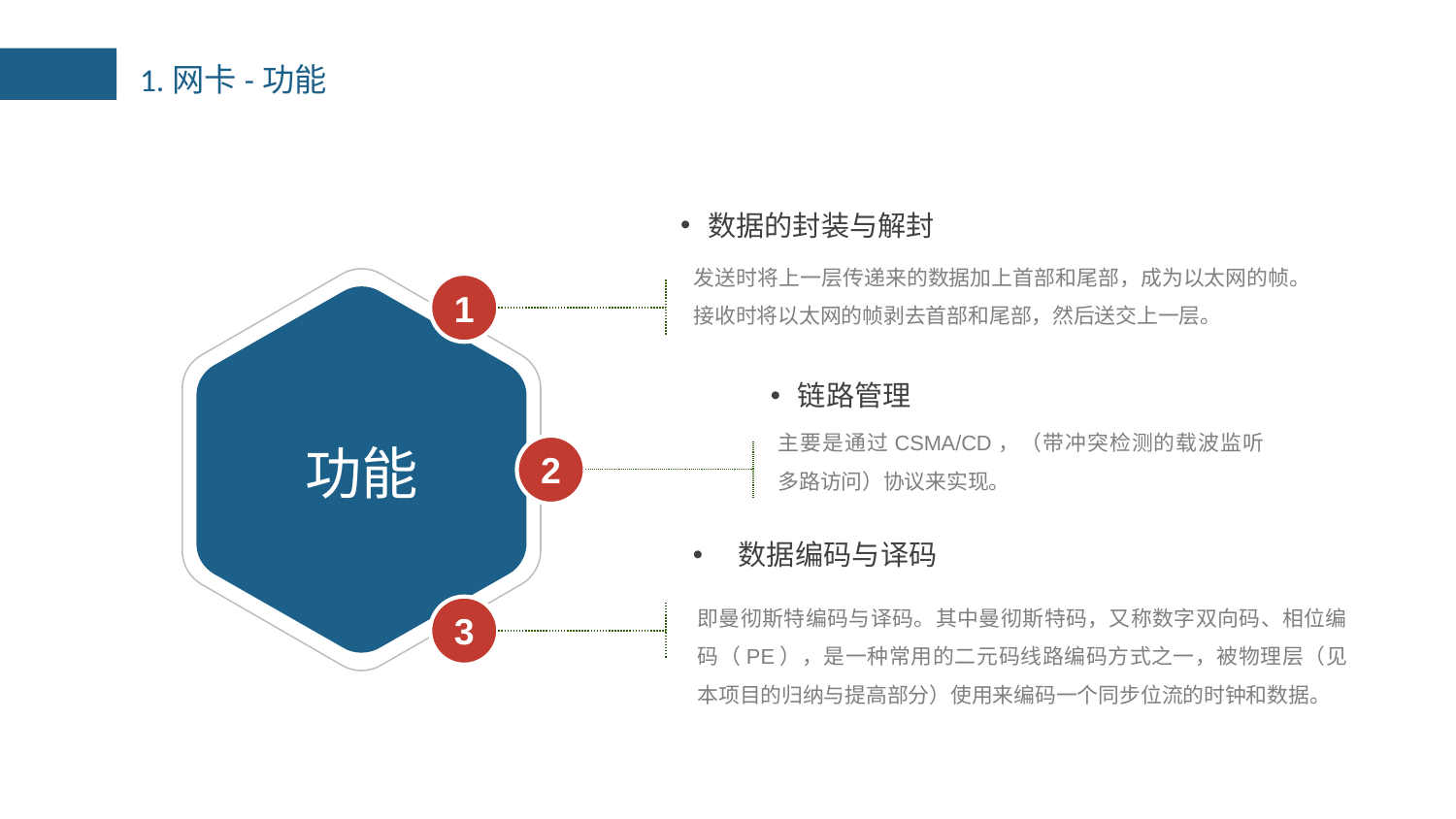

1.网卡-功能
数据的封装与解封
发送时将上一层传递来的数据加上首部和尾部，成为以太网的帧。接收时将以太网的帧剥去首部和尾部，然后送交上一层。
1

链路管理
主要是通过CSMA/CD，（带冲突检测的载波监听多路访问）协议来实现。
2
功能
数据编码与译码
即曼彻斯特编码与译码。其中曼彻斯特码，又称数字双向码、相位编码（PE），是一种常用的二元码线路编码方式之一，被物理层（见本项目的归纳与提高部分）使用来编码一个同步位流的时钟和数据。
3